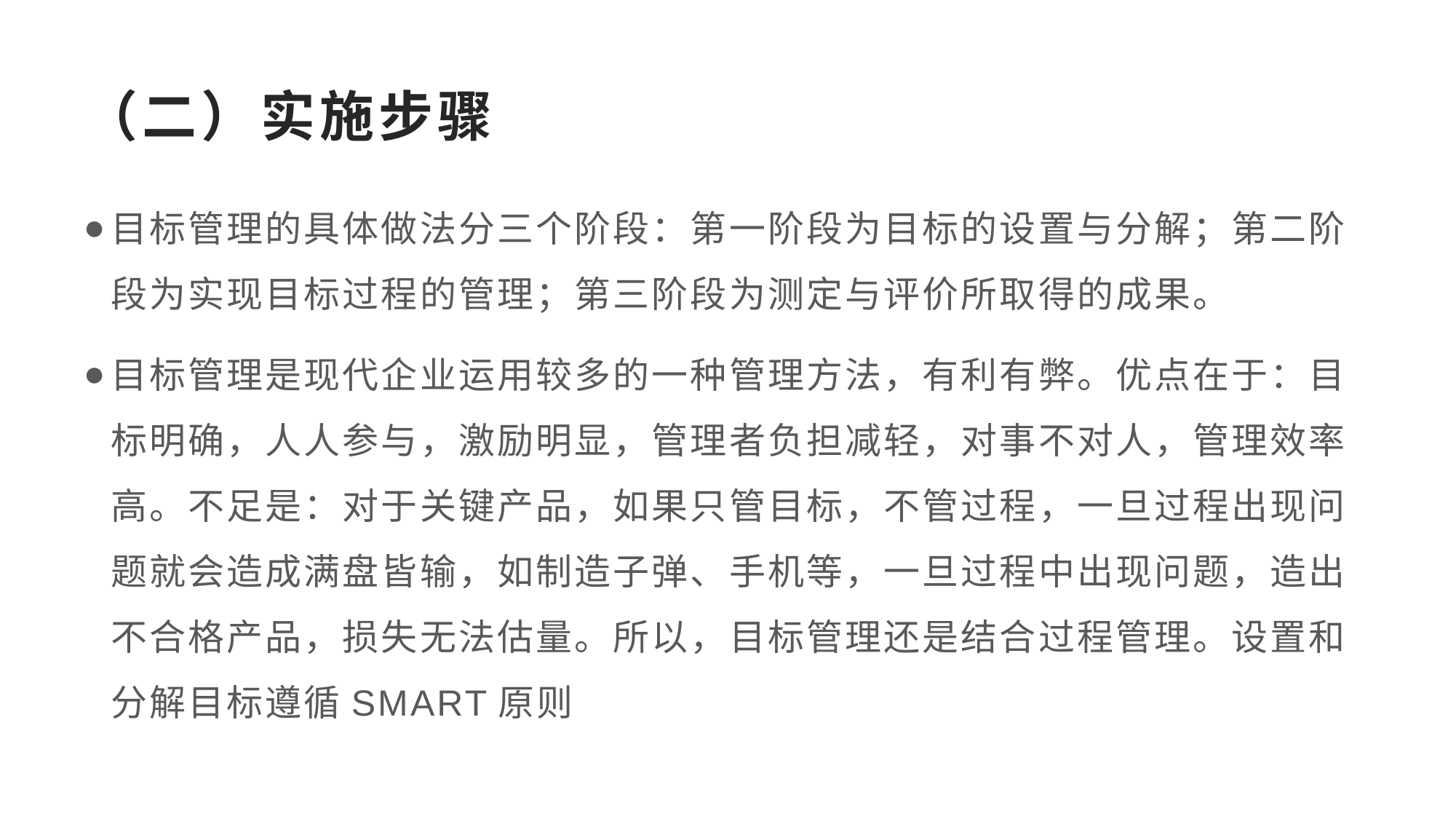

# （二）实施步骤
目标管理的具体做法分三个阶段：第一阶段为目标的设置与分解；第二阶段为实现目标过程的管理；第三阶段为测定与评价所取得的成果。
目标管理是现代企业运用较多的一种管理方法，有利有弊。优点在于：目标明确，人人参与，激励明显，管理者负担减轻，对事不对人，管理效率高。不足是：对于关键产品，如果只管目标，不管过程，一旦过程出现问题就会造成满盘皆输，如制造子弹、手机等，一旦过程中出现问题，造出不合格产品，损失无法估量。所以，目标管理还是结合过程管理。设置和分解目标遵循SMART原则